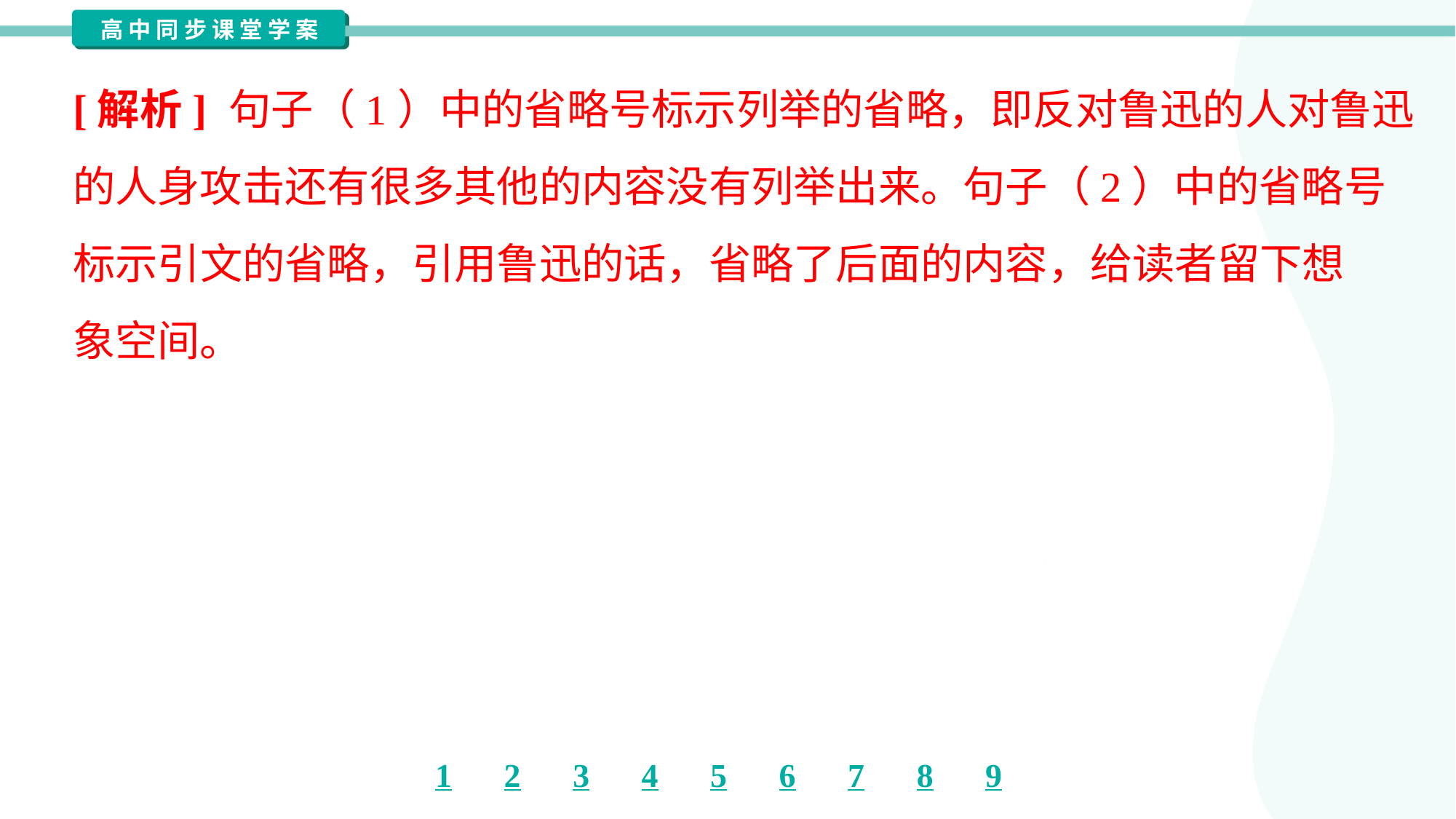

[解析] 句子（1）中的省略号标示列举的省略，即反对鲁迅的人对鲁迅
的人身攻击还有很多其他的内容没有列举出来。句子（2）中的省略号
标示引文的省略，引用鲁迅的话，省略了后面的内容，给读者留下想
象空间。